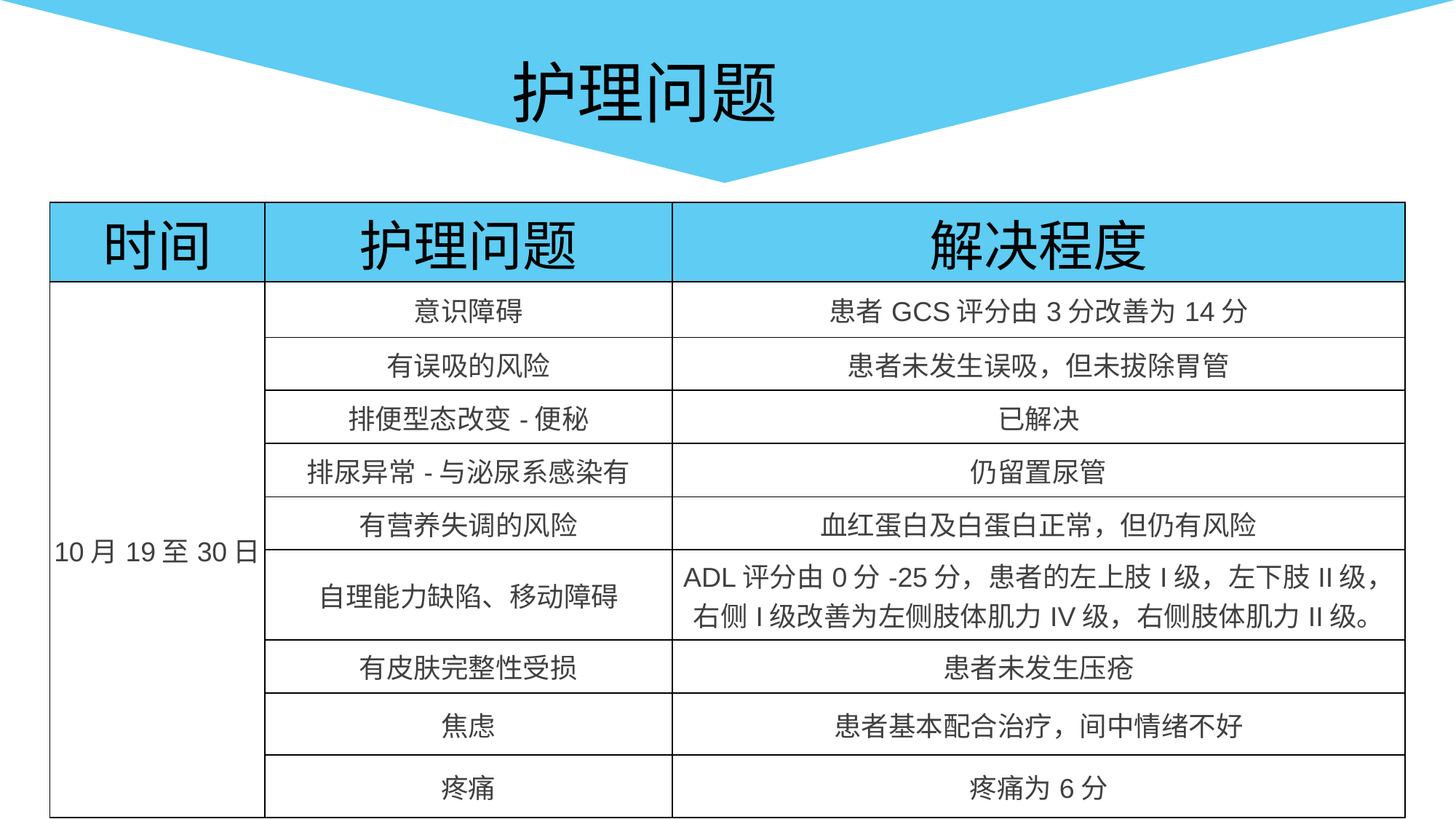

护理问题
| 时间 | 护理问题 | 解决程度 |
| --- | --- | --- |
| 10月19至30日 | 意识障碍 | 患者GCS评分由3分改善为14分 |
|  | 有误吸的风险 | 患者未发生误吸，但未拔除胃管 |
|  | 排便型态改变-便秘 | 已解决 |
|  | 排尿异常-与泌尿系感染有 | 仍留置尿管 |
|  | 有营养失调的风险 | 血红蛋白及白蛋白正常，但仍有风险 |
|  | 自理能力缺陷、移动障碍 | ADL评分由0分-25分，患者的左上肢I级，左下肢II级，右侧I级改善为左侧肢体肌力IV级，右侧肢体肌力II级。 |
|  | 有皮肤完整性受损 | 患者未发生压疮 |
|  | 焦虑 | 患者基本配合治疗，间中情绪不好 |
|  | 疼痛 | 疼痛为6分 |